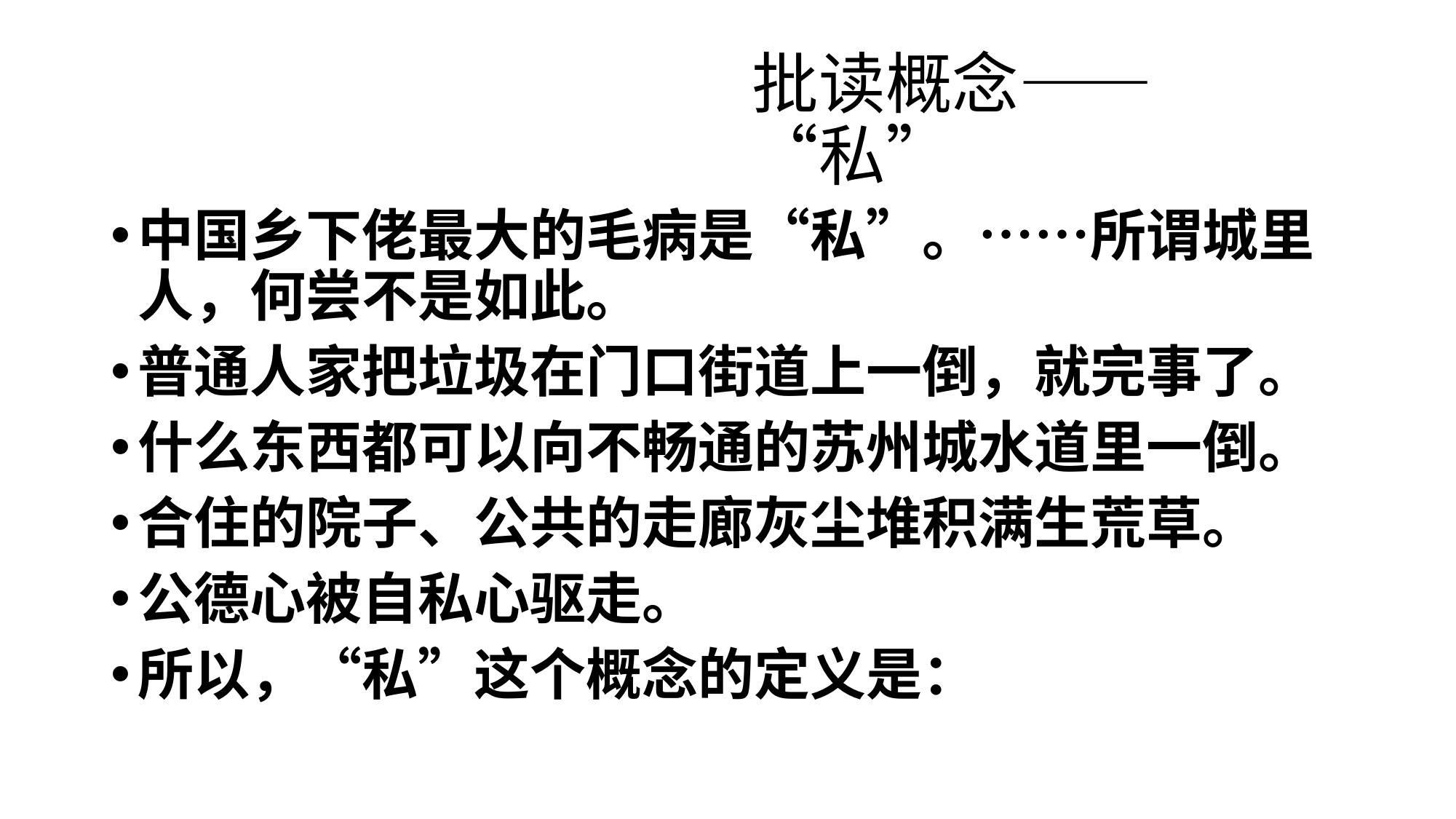

# 批读概念——“私”
中国乡下佬最大的毛病是“私”。……所谓城里人，何尝不是如此。
普通人家把垃圾在门口街道上一倒，就完事了。
什么东西都可以向不畅通的苏州城水道里一倒。
合住的院子、公共的走廊灰尘堆积满生荒草。
公德心被自私心驱走。
所以，“私”这个概念的定义是：